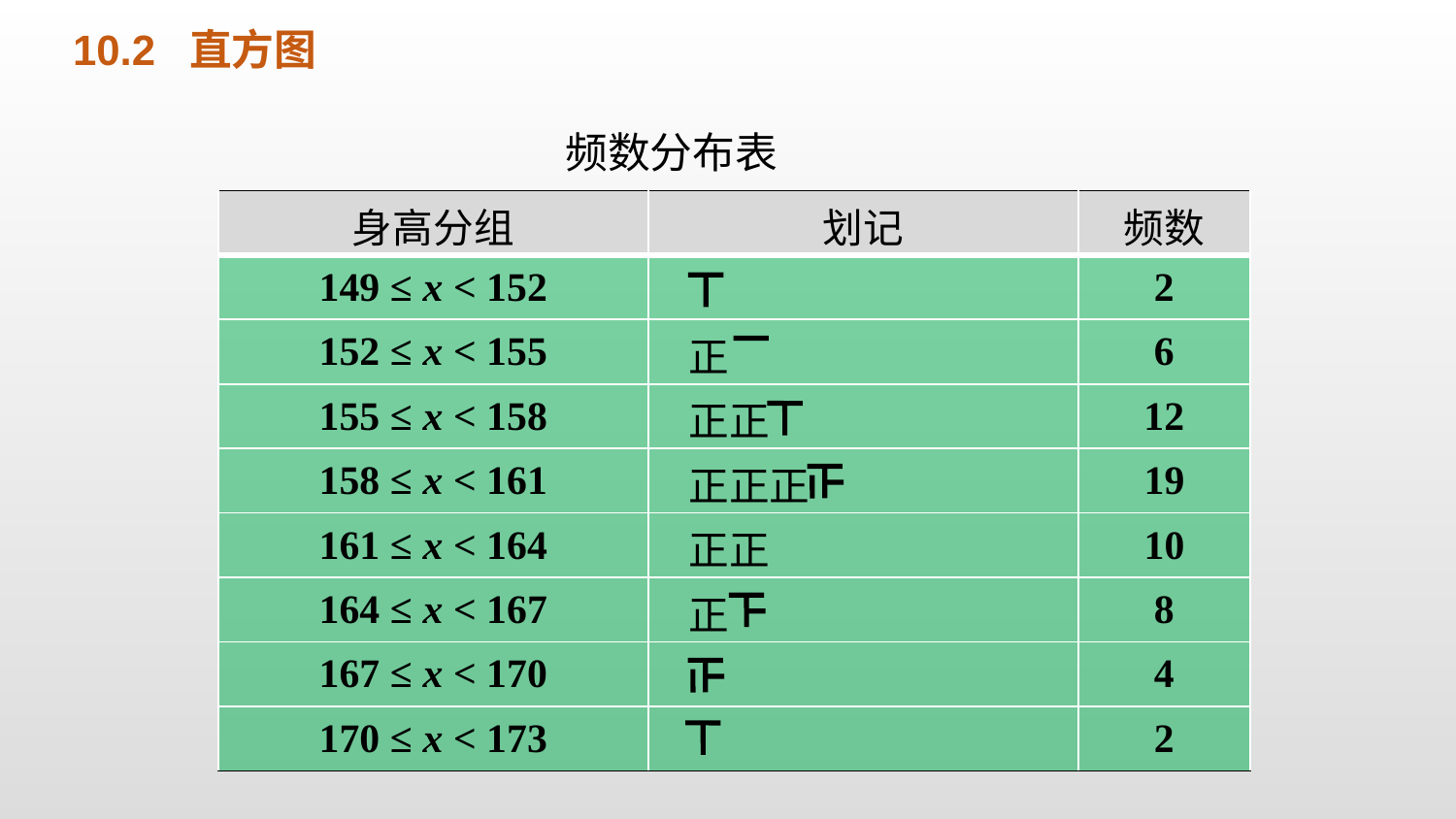

10.2  直方图
                                          频数分布表

| 身高分组 | 划记 | 频数 |
| --- | --- | --- |
| 149 ≤ x < 152 |  | 2 |
| 152 ≤ x < 155 | 正 | 6 |
| 155 ≤ x < 158 | 正正 | 12 |
| 158 ≤ x < 161 | 正正正 | 19 |
| 161 ≤ x < 164 | 正正 | 10 |
| 164 ≤ x < 167 | 正 | 8 |
| 167 ≤ x < 170 |  | 4 |
| 170 ≤ x < 173 |  | 2 |